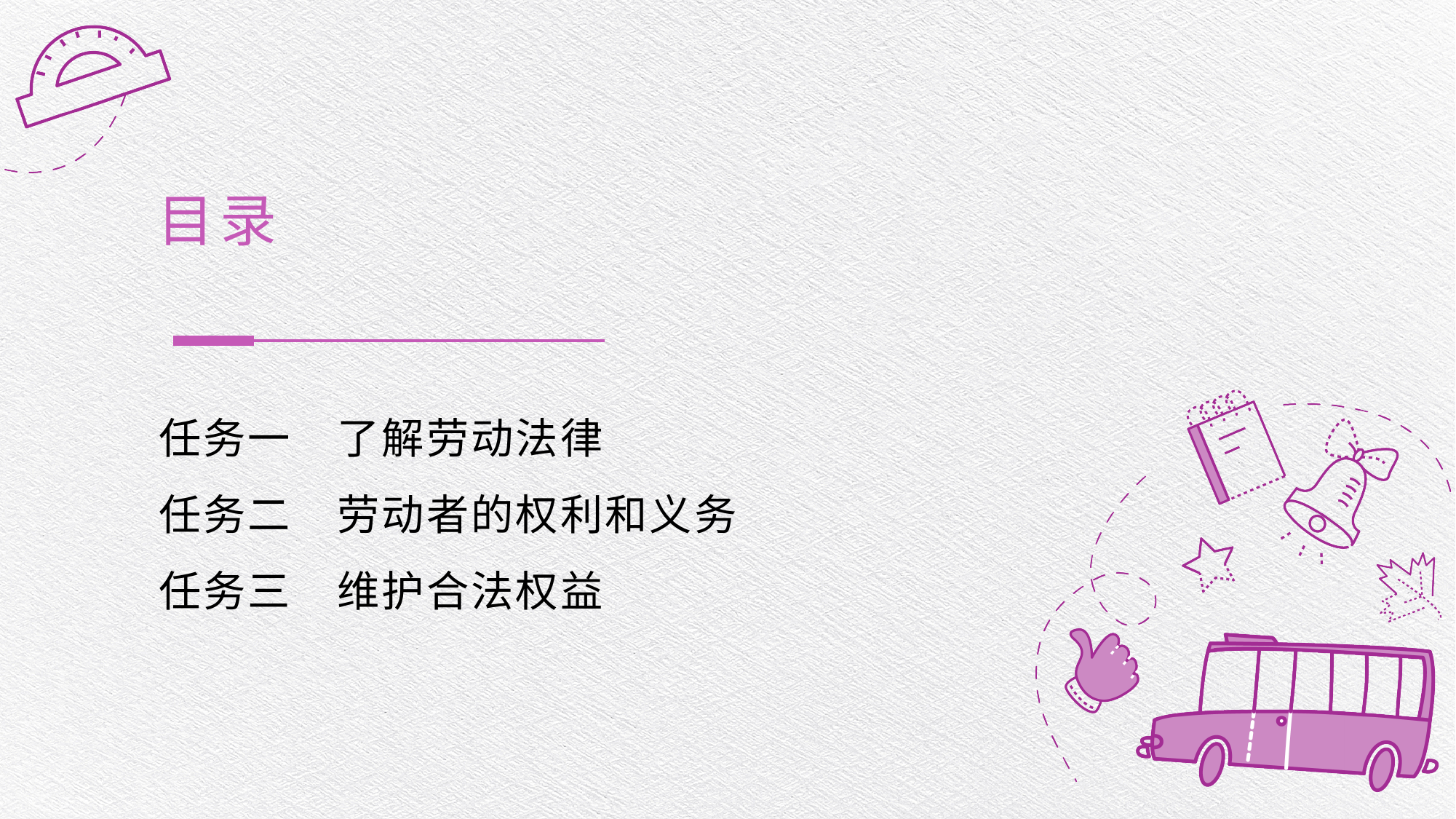

目录
任务一　了解劳动法律
任务二　劳动者的权利和义务
任务三　维护合法权益